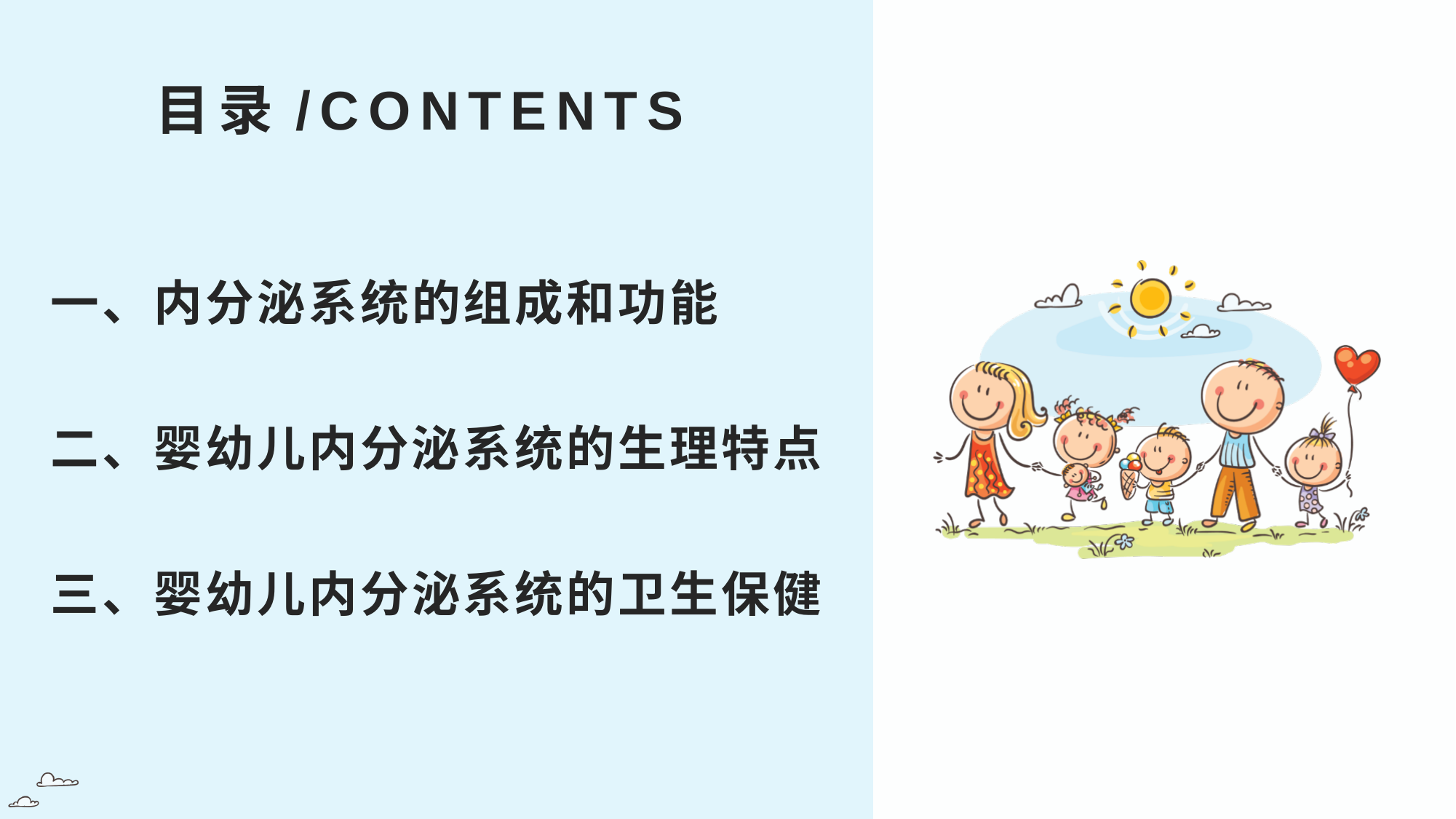

目录/CONTENTS
一、内分泌系统的组成和功能
二、婴幼儿内分泌系统的生理特点
三、婴幼儿内分泌系统的卫生保健